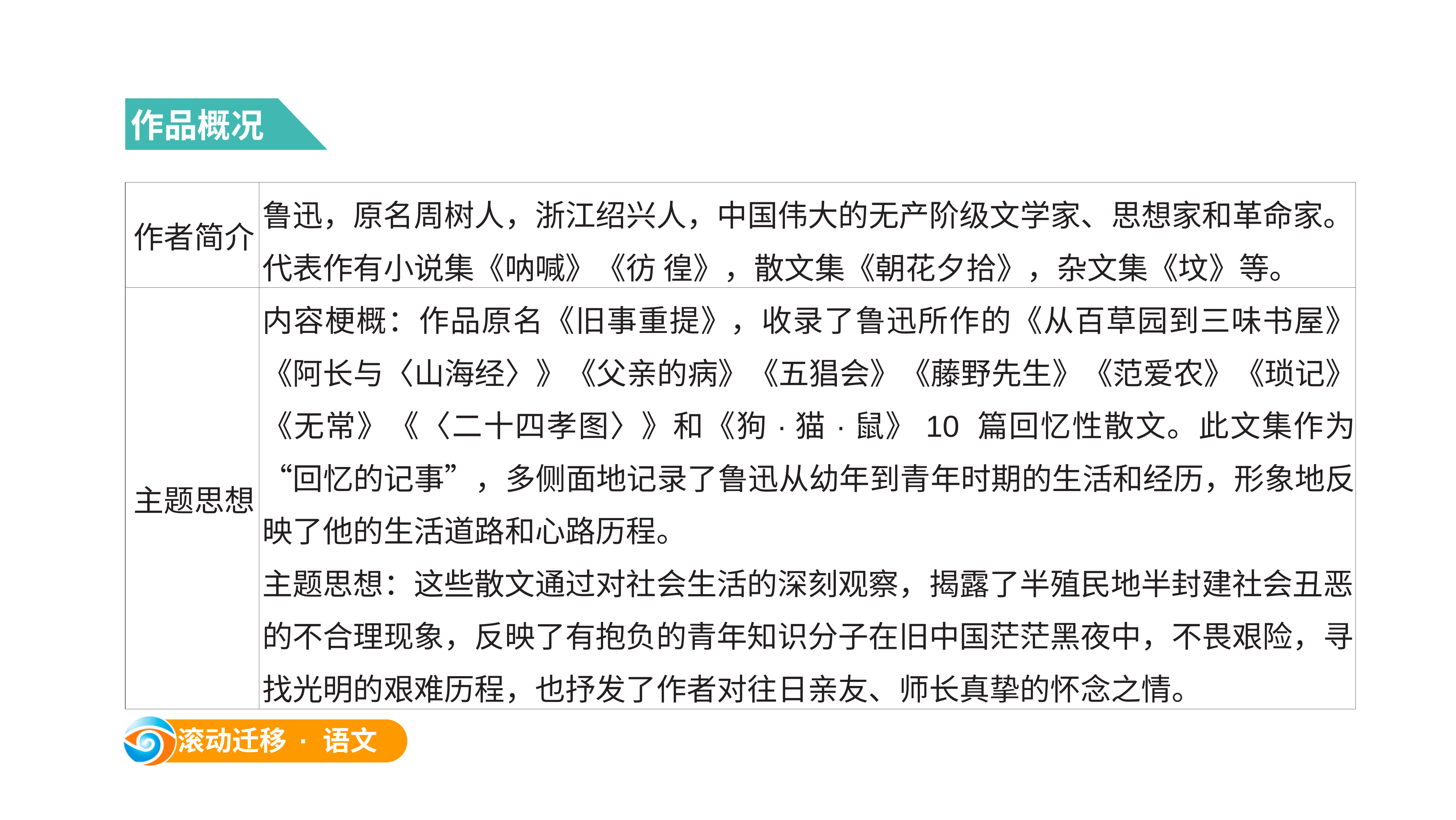

作品概况

| 作者简介 | 鲁迅，原名周树人，浙江绍兴人，中国伟大的无产阶级文学家、思想家和革命家。代表作有小说集《呐喊》《彷 徨》，散文集《朝花夕拾》，杂文集《坟》等。 |
| --- | --- |
| 主题思想 | 内容梗概：作品原名《旧事重提》，收录了鲁迅所作的《从百草园到三味书屋》《阿长与〈山海经〉》《父亲的病》《五猖会》《藤野先生》《范爱农》《琐记》《无常》《〈二十四孝图〉》和《狗·猫·鼠》10 篇回忆性散文。此文集作为“回忆的记事”，多侧面地记录了鲁迅从幼年到青年时期的生活和经历，形象地反映了他的生活道路和心路历程。 主题思想：这些散文通过对社会生活的深刻观察，揭露了半殖民地半封建社会丑恶的不合理现象，反映了有抱负的青年知识分子在旧中国茫茫黑夜中，不畏艰险，寻找光明的艰难历程，也抒发了作者对往日亲友、师长真挚的怀念之情。 |